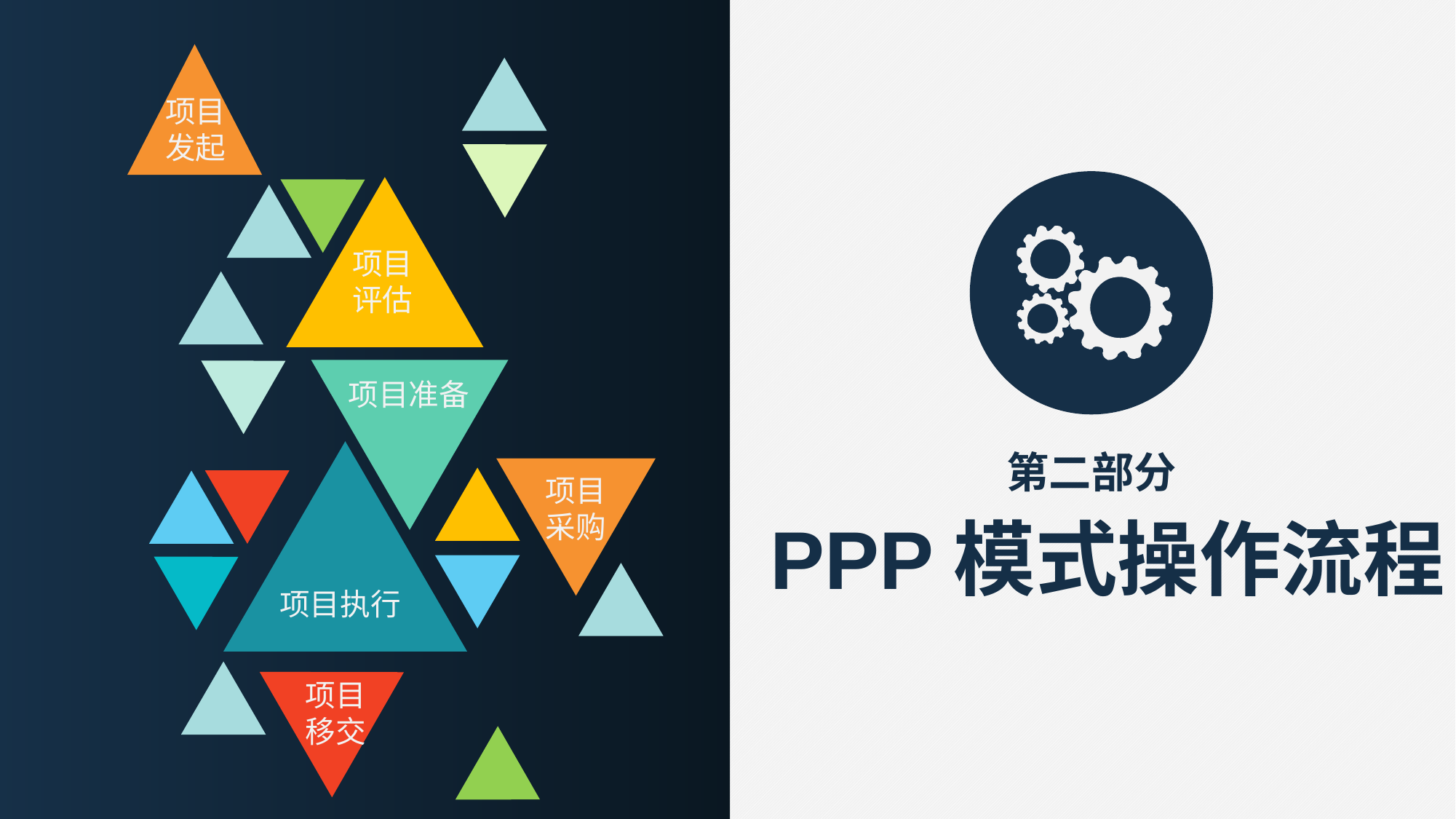

项目
发起

项目
评估

项目准备
第二部分

项目
采购

PPP模式操作流程

项目执行

项目
移交